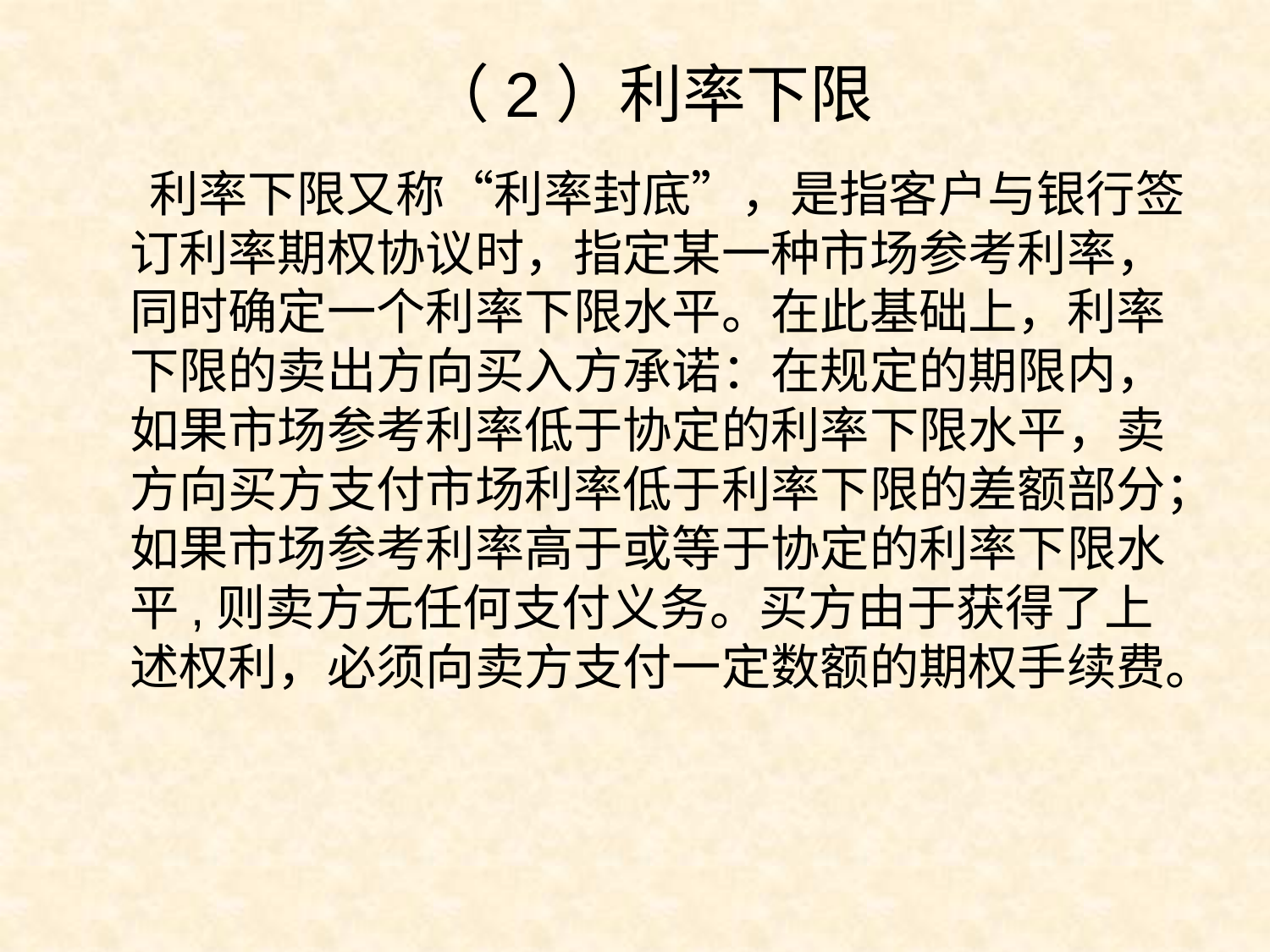

# （2）利率下限
     利率下限又称“利率封底”，是指客户与银行签订利率期权协议时，指定某一种市场参考利率，同时确定一个利率下限水平。在此基础上，利率下限的卖出方向买入方承诺：在规定的期限内，如果市场参考利率低于协定的利率下限水平，卖方向买方支付市场利率低于利率下限的差额部分；如果市场参考利率高于或等于协定的利率下限水平,则卖方无任何支付义务。买方由于获得了上述权利，必须向卖方支付一定数额的期权手续费。